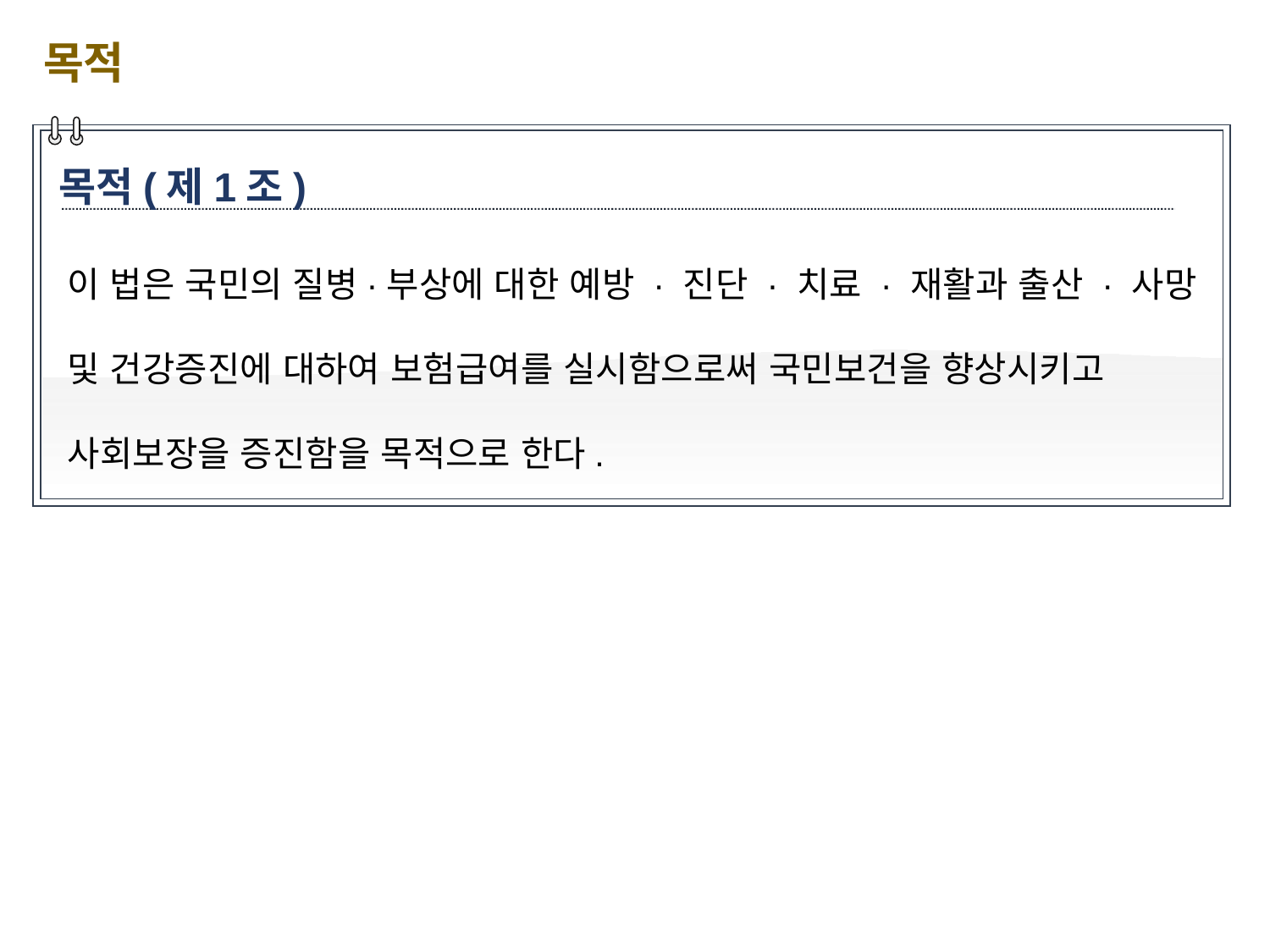

목적

목적(제1조)

이 법은 국민의 질병·부상에 대한 예방 · 진단 · 치료 · 재활과 출산 · 사망 및 건강증진에 대하여 보험급여를 실시함으로써 국민보건을 향상시키고 사회보장을 증진함을 목적으로 한다.